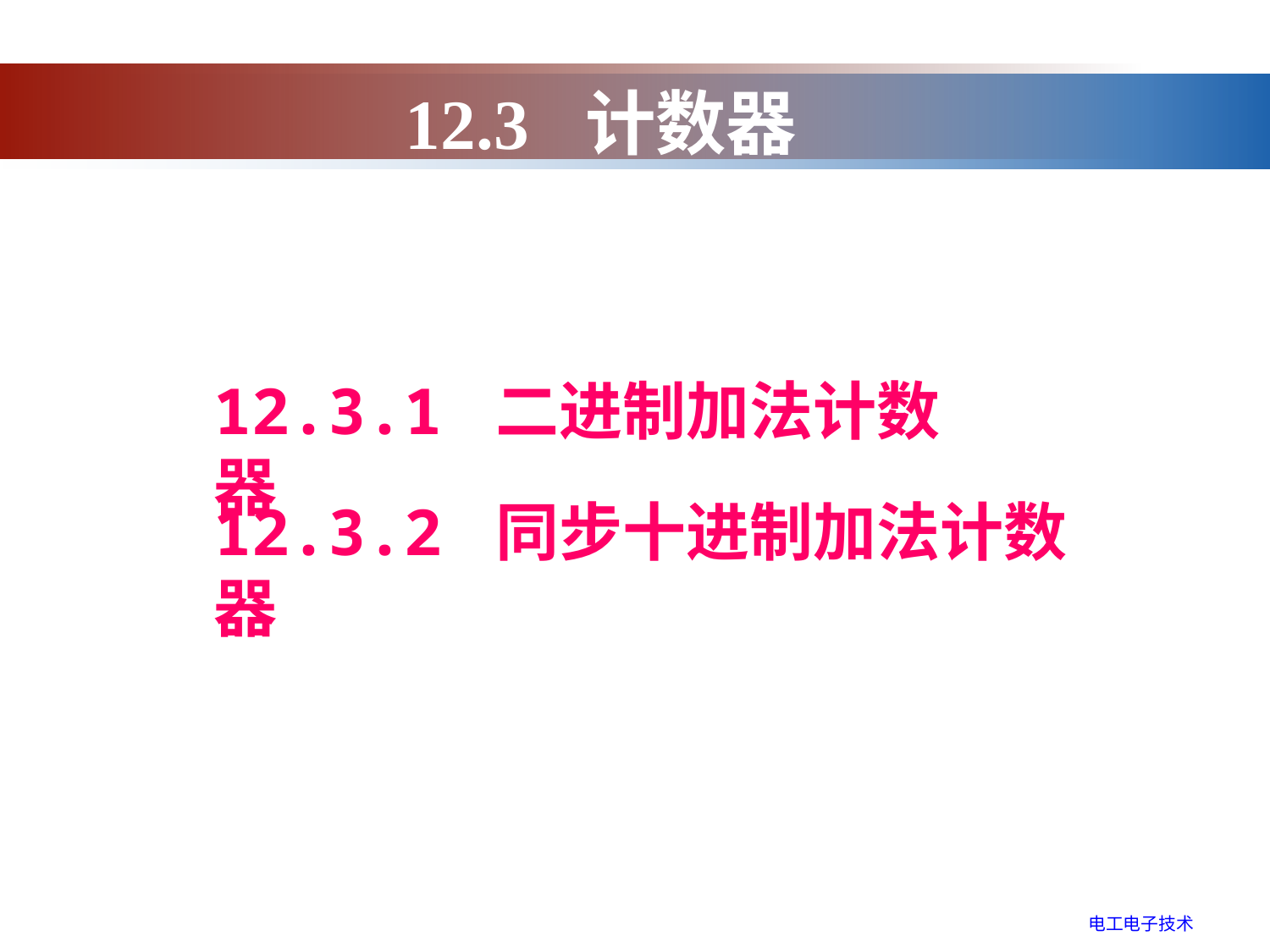

12.3  计数器
12.3.1 二进制加法计数器
12.3.2 同步十进制加法计数器
电工电子技术